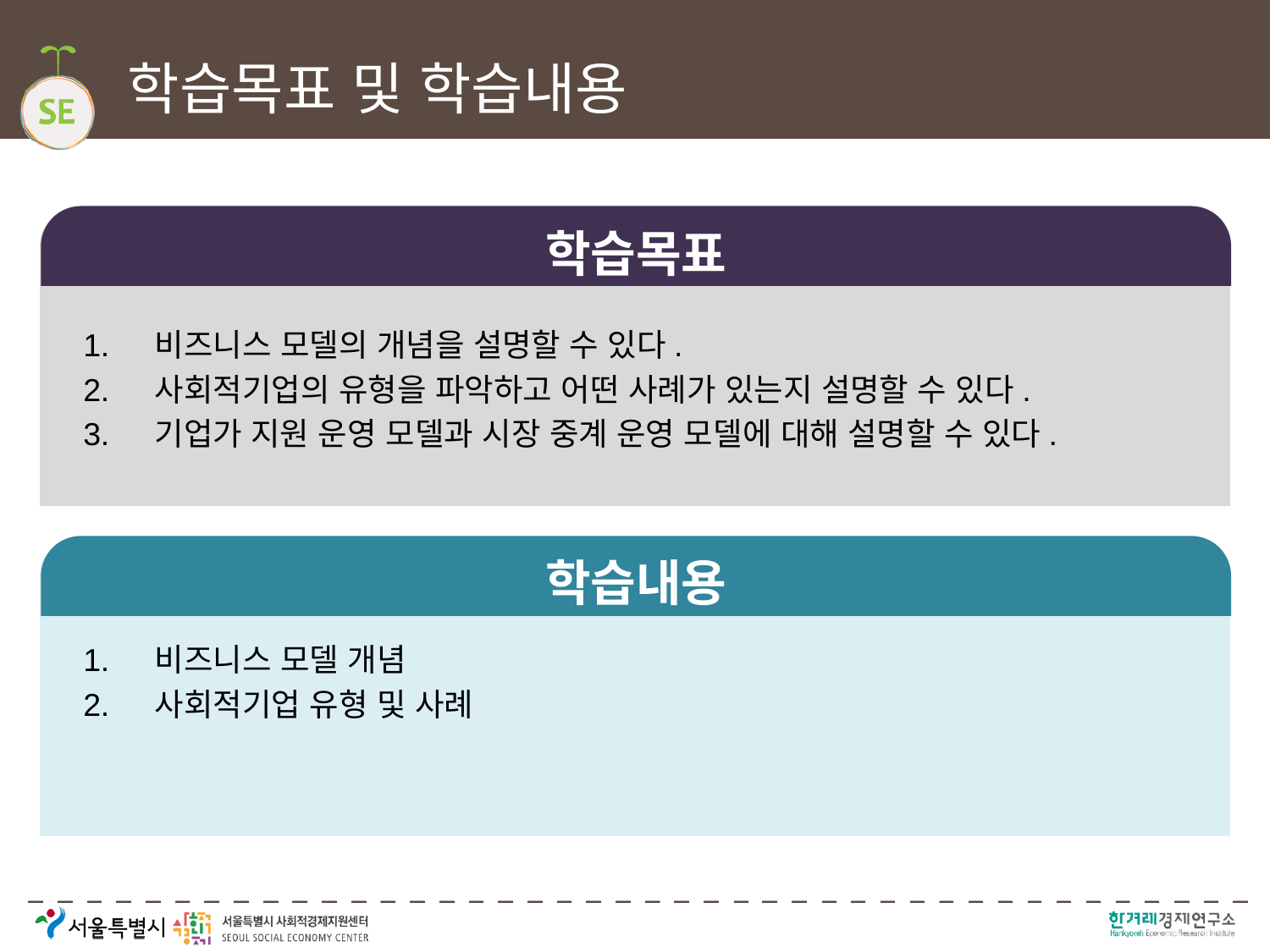

# 학습목표 및 학습내용
학습목표

비즈니스 모델의 개념을 설명할 수 있다.
사회적기업의 유형을 파악하고 어떤 사례가 있는지 설명할 수 있다.
기업가 지원 운영 모델과 시장 중계 운영 모델에 대해 설명할 수 있다.
학습내용

비즈니스 모델 개념
사회적기업 유형 및 사례